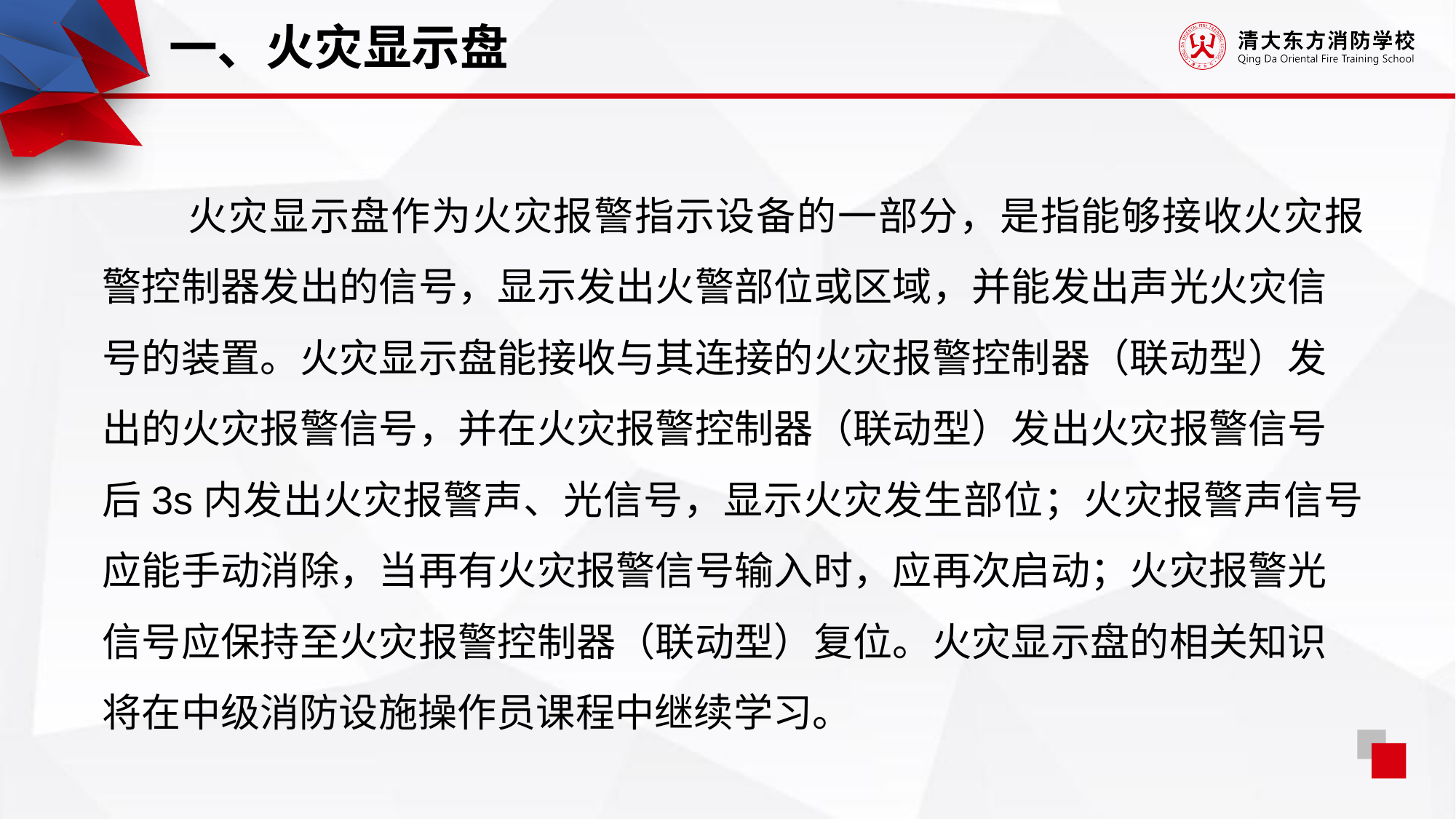

一、火灾显示盘

火灾显示盘作为火灾报警指示设备的一部分，是指能够接收火灾报警控制器发出的信号，显示发出火警部位或区域，并能发出声光火灾信号的装置。火灾显示盘能接收与其连接的火灾报警控制器（联动型）发出的火灾报警信号，并在火灾报警控制器（联动型）发出火灾报警信号后3s内发出火灾报警声、光信号，显示火灾发生部位；火灾报警声信号应能手动消除，当再有火灾报警信号输入时，应再次启动；火灾报警光信号应保持至火灾报警控制器（联动型）复位。火灾显示盘的相关知识将在中级消防设施操作员课程中继续学习。